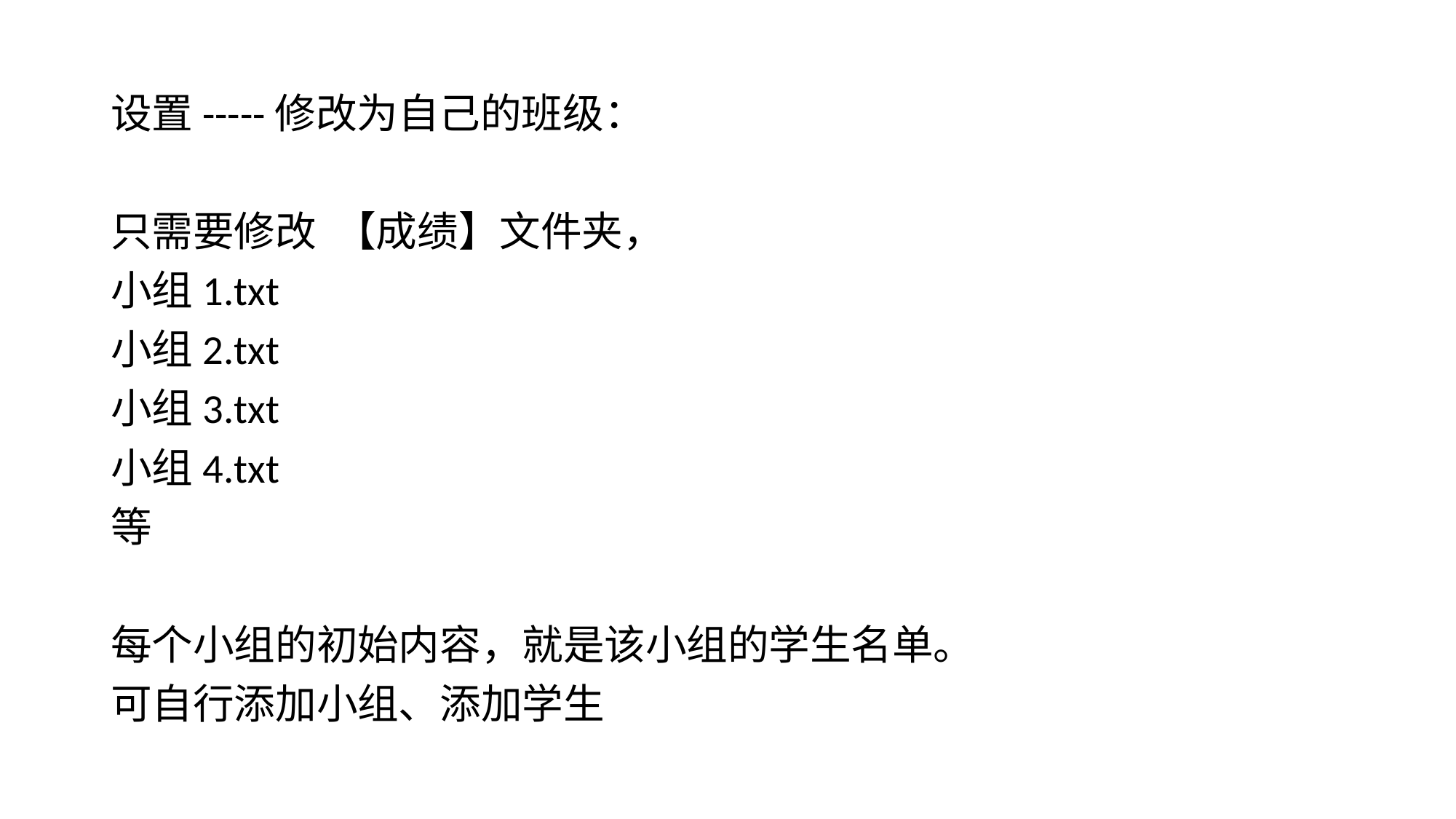

设置-----修改为自己的班级：

只需要修改  【成绩】文件夹，
小组1.txt
小组2.txt
小组3.txt
小组4.txt
等

每个小组的初始内容，就是该小组的学生名单。
可自行添加小组、添加学生